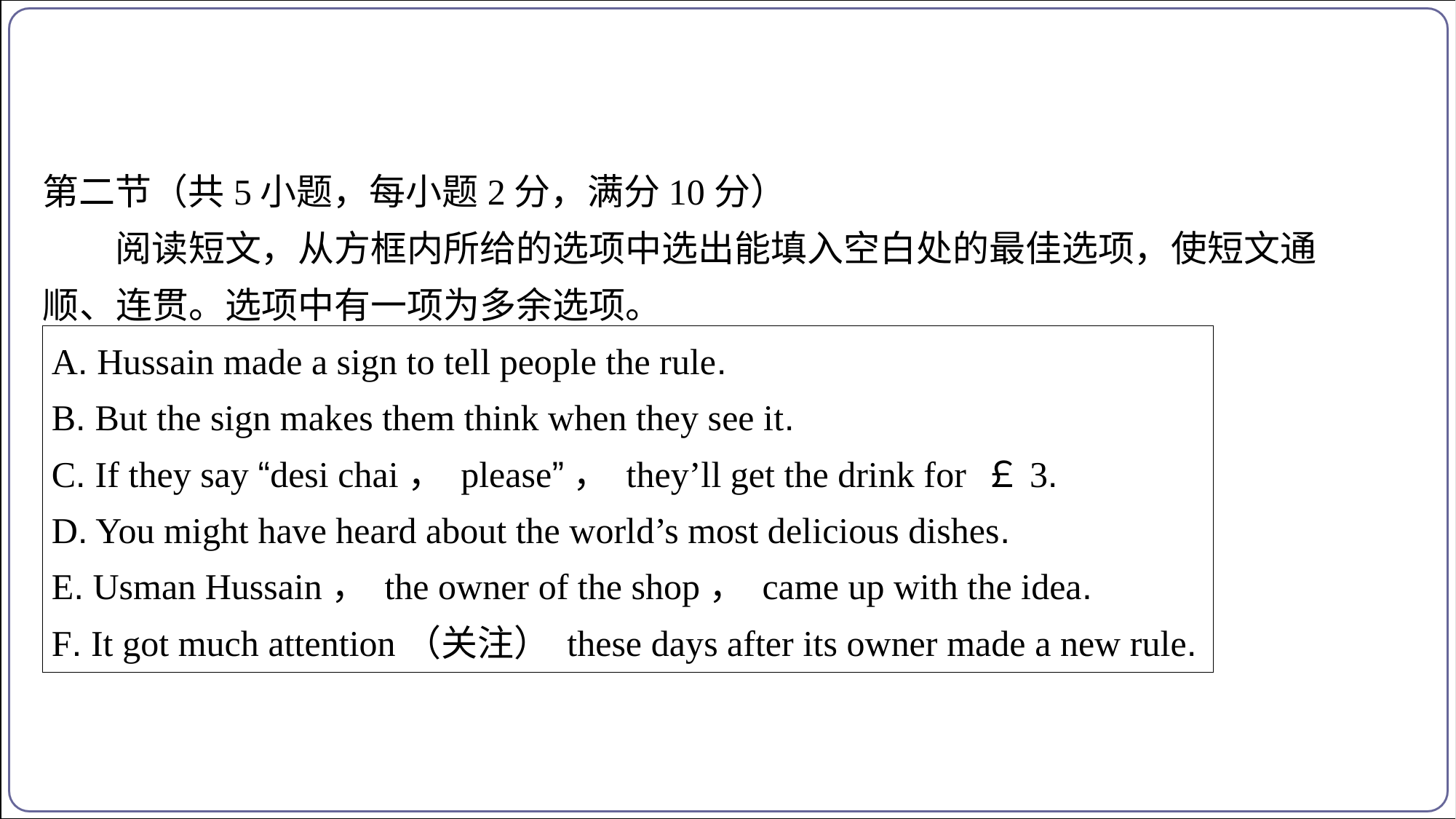

第二节（共5小题，每小题2分，满分10分）
阅读短文，从方框内所给的选项中选出能填入空白处的最佳选项，使短文通
顺、连贯。选项中有一项为多余选项。
A. Hussain made a sign to tell people the rule.
B. But the sign makes them think when they see it.
C. If they say “desi chai， please”， they’ll get the drink for ￡3.
D. You might have heard about the world’s most delicious dishes.
E. Usman Hussain， the owner of the shop， came up with the idea.
F. It got much attention（关注） these days after its owner made a new rule.